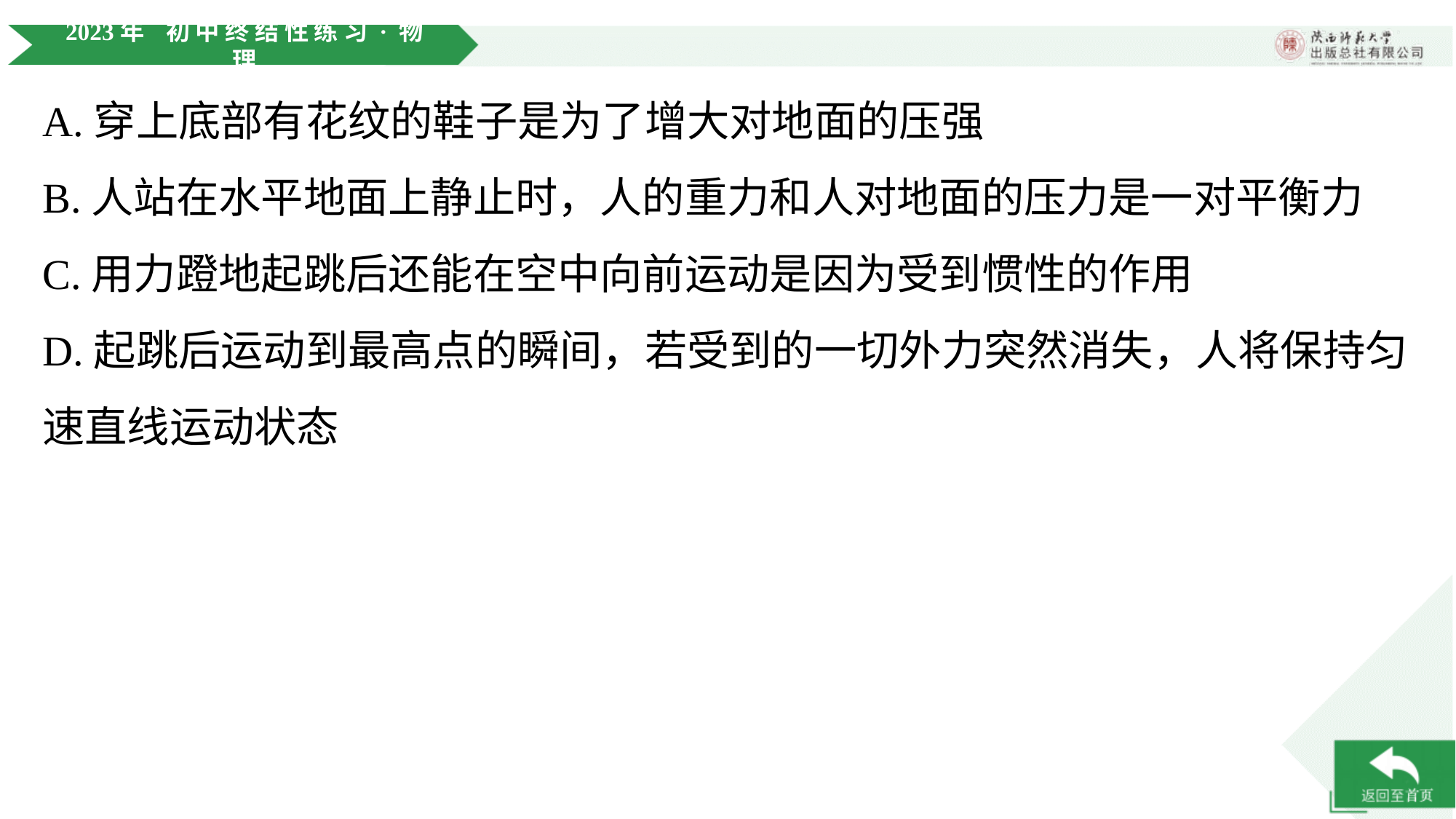

A.穿上底部有花纹的鞋子是为了增大对地面的压强
B.人站在水平地面上静止时，人的重力和人对地面的压力是一对平衡力
C.用力蹬地起跳后还能在空中向前运动是因为受到惯性的作用
D.起跳后运动到最高点的瞬间，若受到的一切外力突然消失，人将保持匀速直线运动状态